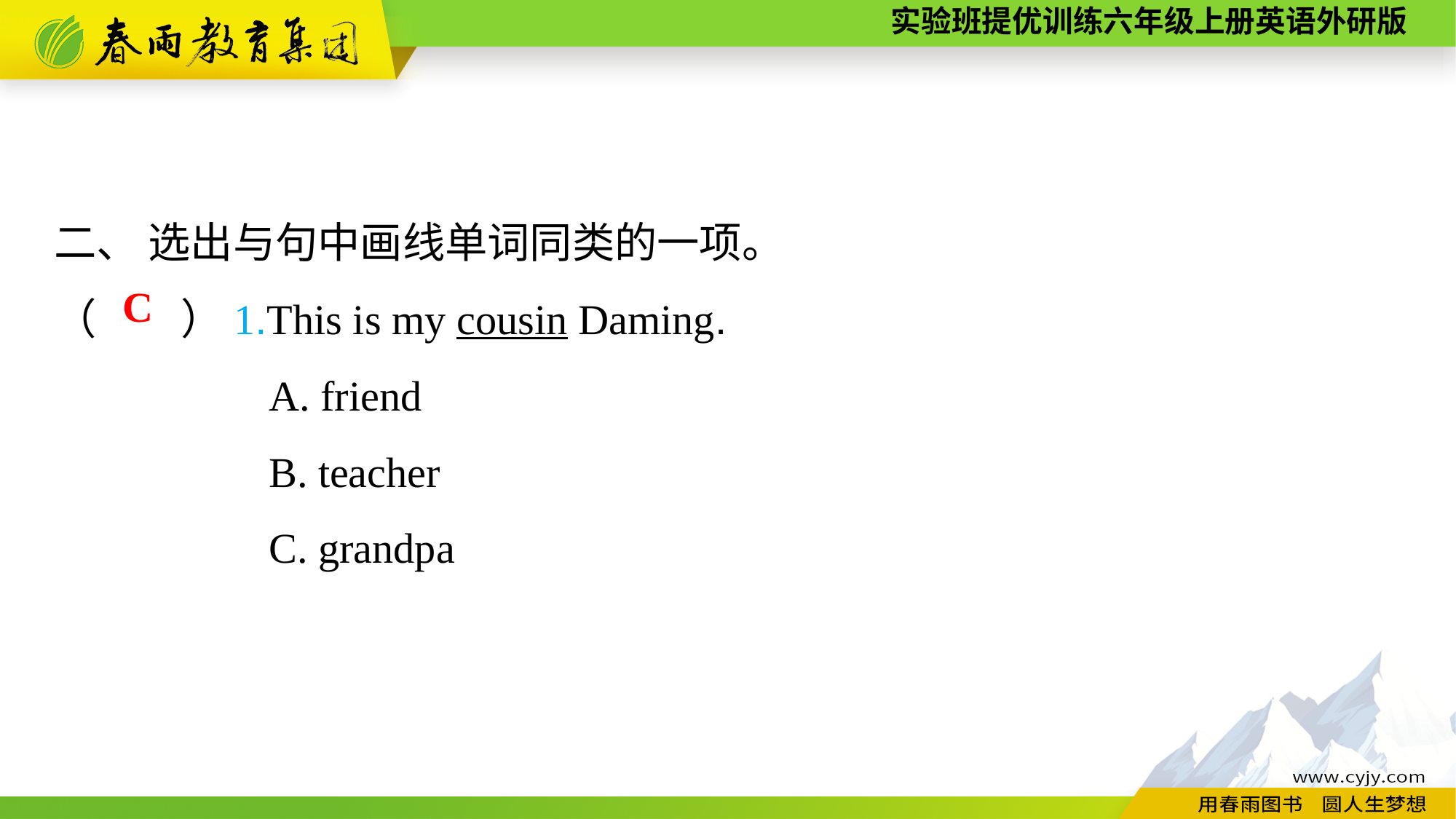

二、 选出与句中画线单词同类的一项。
（　　）1.This is my cousin Daming.
A. friend
B. teacher
C. grandpa
C